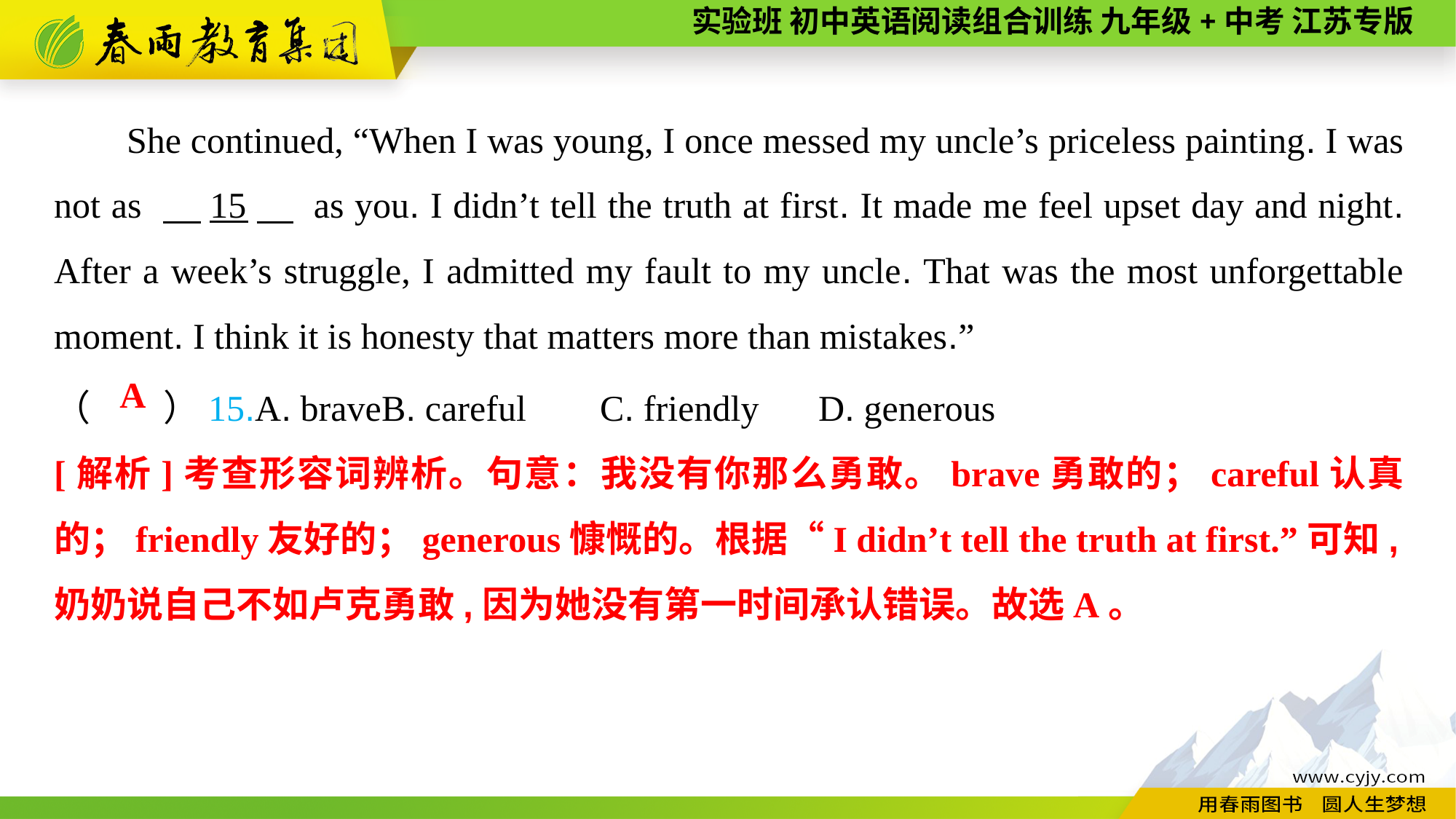

She continued, “When I was young, I once messed my uncle’s priceless painting. I was not as 　15　 as you. I didn’t tell the truth at first. It made me feel upset day and night. After a week’s struggle, I admitted my fault to my uncle. That was the most unforgettable moment. I think it is honesty that matters more than mistakes.”
（　　）15.A. brave	B. careful	C. friendly	D. generous
A
[解析]考查形容词辨析。句意：我没有你那么勇敢。brave勇敢的；careful认真的；friendly友好的；generous慷慨的。根据“I didn’t tell the truth at first.”可知,奶奶说自己不如卢克勇敢,因为她没有第一时间承认错误。故选A。